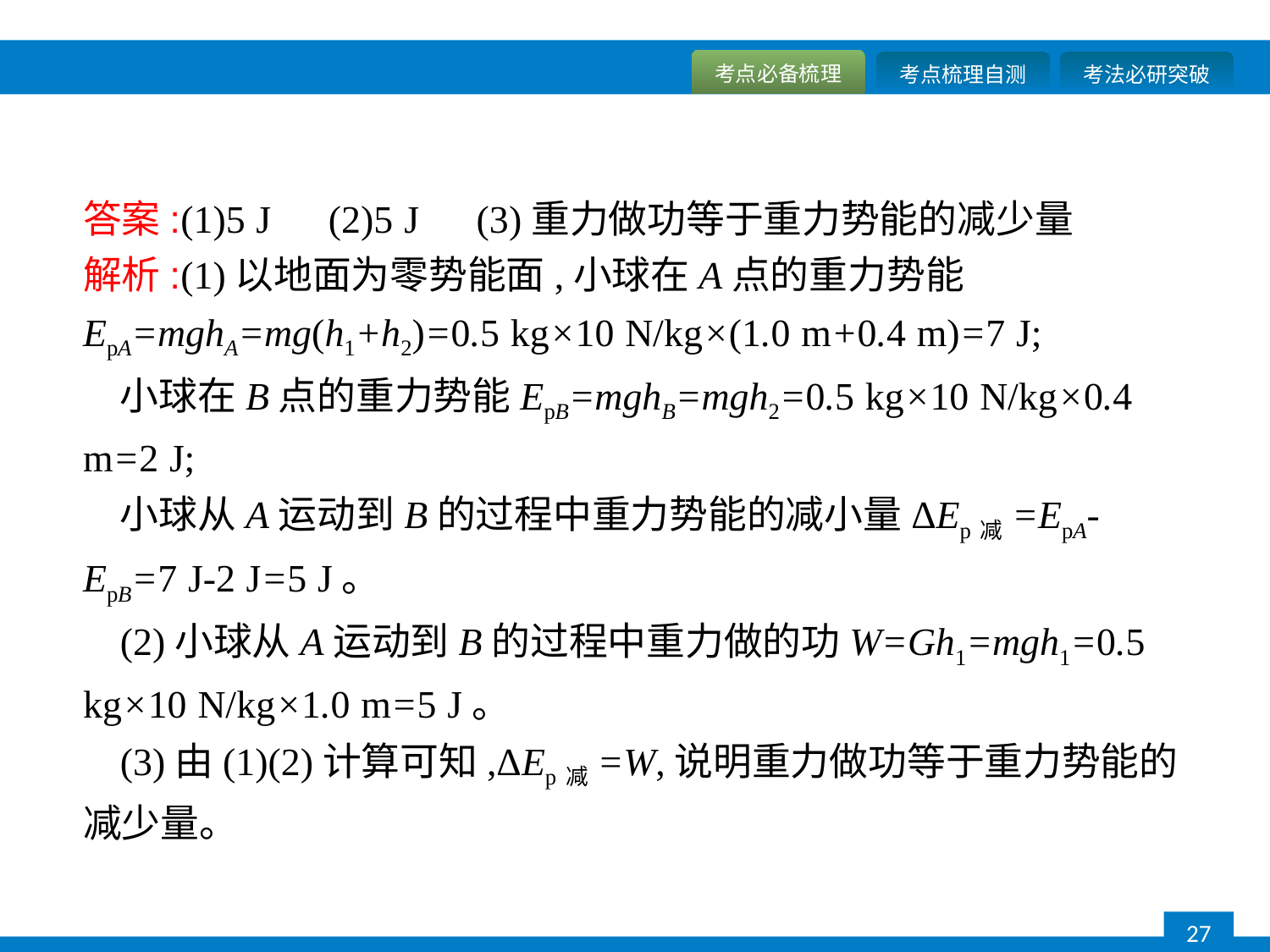

答案:(1)5 J　(2)5 J　(3)重力做功等于重力势能的减少量
解析:(1)以地面为零势能面,小球在A点的重力势能EpA=mghA=mg(h1+h2)=0.5 kg×10 N/kg×(1.0 m+0.4 m)=7 J;
小球在B点的重力势能EpB=mghB=mgh2=0.5 kg×10 N/kg×0.4 m=2 J;
小球从A运动到B的过程中重力势能的减小量ΔEp减=EpA-EpB=7 J-2 J=5 J。
(2)小球从A运动到B的过程中重力做的功W=Gh1=mgh1=0.5 kg×10 N/kg×1.0 m=5 J。
(3)由(1)(2)计算可知,ΔEp减=W,说明重力做功等于重力势能的减少量。